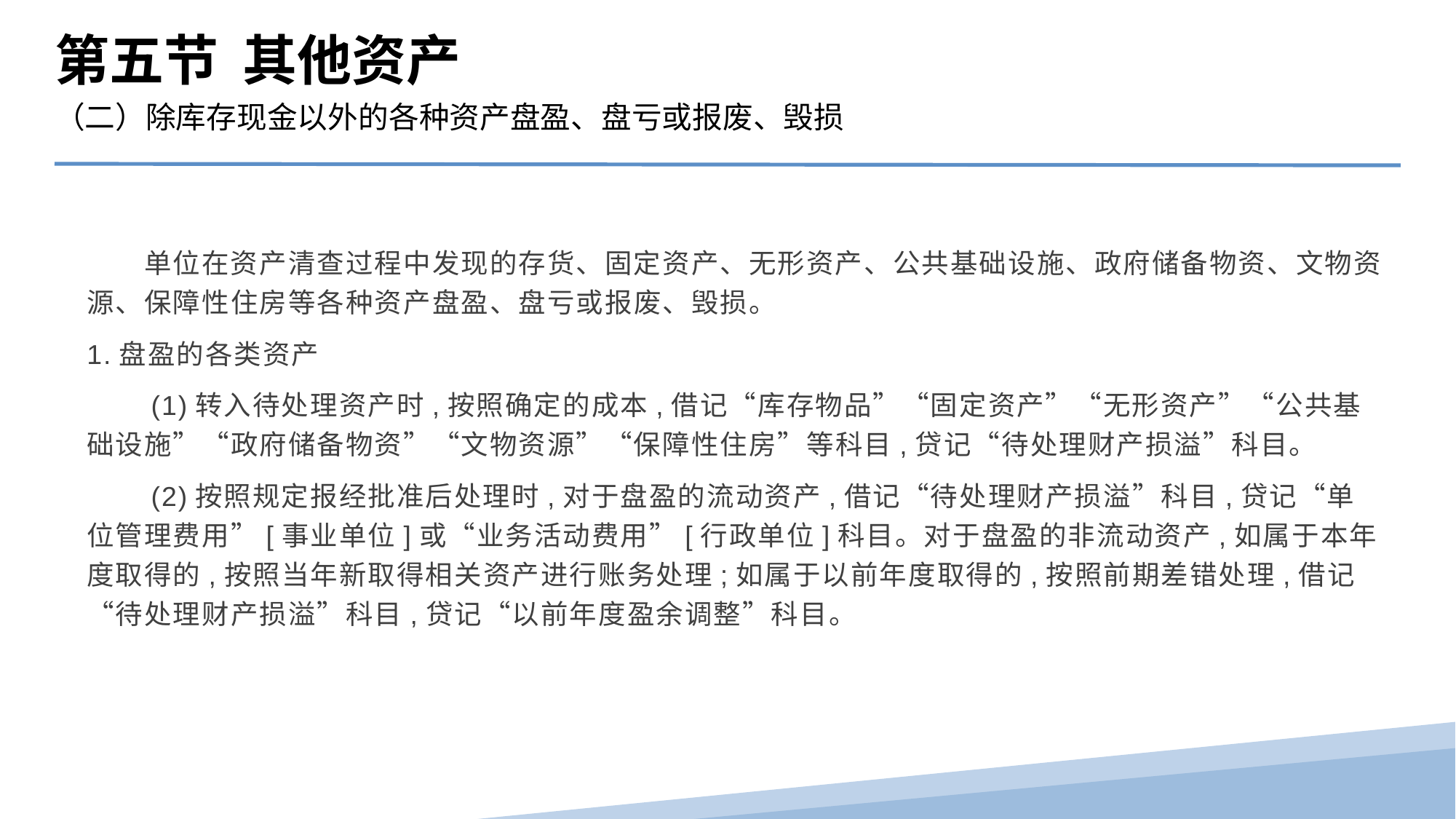

第五节  其他资产
（二）除库存现金以外的各种资产盘盈、盘亏或报废、毁损
　　单位在资产清查过程中发现的存货、固定资产、无形资产、公共基础设施、政府储备物资、文物资源、保障性住房等各种资产盘盈、盘亏或报废、毁损。
1.盘盈的各类资产
　　(1)转入待处理资产时,按照确定的成本,借记“库存物品”“固定资产”“无形资产”“公共基础设施”“政府储备物资”“文物资源”“保障性住房”等科目,贷记“待处理财产损溢”科目。
　　(2)按照规定报经批准后处理时,对于盘盈的流动资产,借记“待处理财产损溢”科目,贷记“单位管理费用”[事业单位]或“业务活动费用”[行政单位]科目。对于盘盈的非流动资产,如属于本年度取得的,按照当年新取得相关资产进行账务处理;如属于以前年度取得的,按照前期差错处理,借记“待处理财产损溢”科目,贷记“以前年度盈余调整”科目。